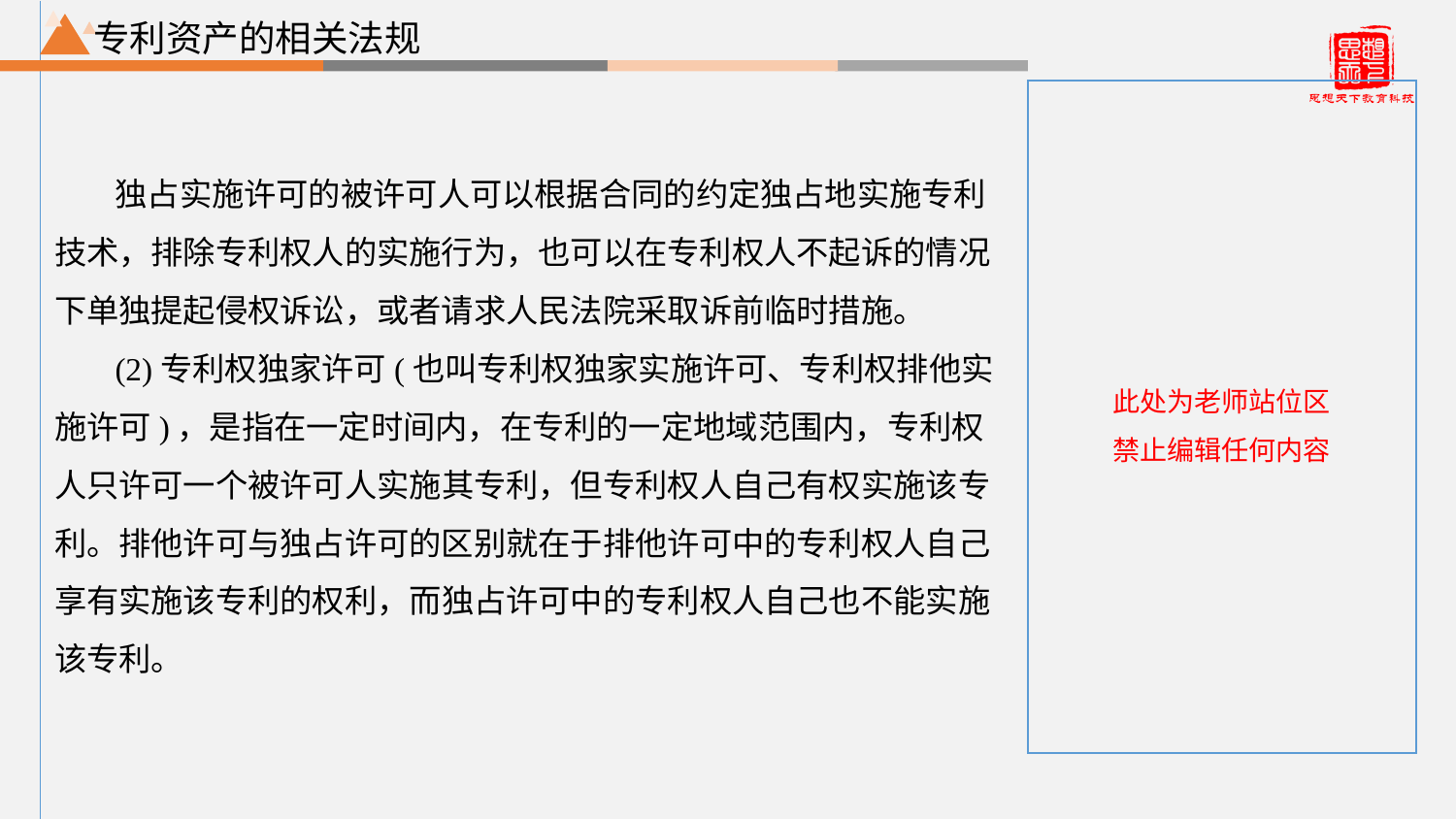

专利资产的相关法规
独占实施许可的被许可人可以根据合同的约定独占地实施专利技术，排除专利权人的实施行为，也可以在专利权人不起诉的情况下单独提起侵权诉讼，或者请求人民法院采取诉前临时措施。
(2)专利权独家许可(也叫专利权独家实施许可、专利权排他实施许可)，是指在一定时间内，在专利的一定地域范围内，专利权人只许可一个被许可人实施其专利，但专利权人自己有权实施该专利。排他许可与独占许可的区别就在于排他许可中的专利权人自己享有实施该专利的权利，而独占许可中的专利权人自己也不能实施该专利。

69